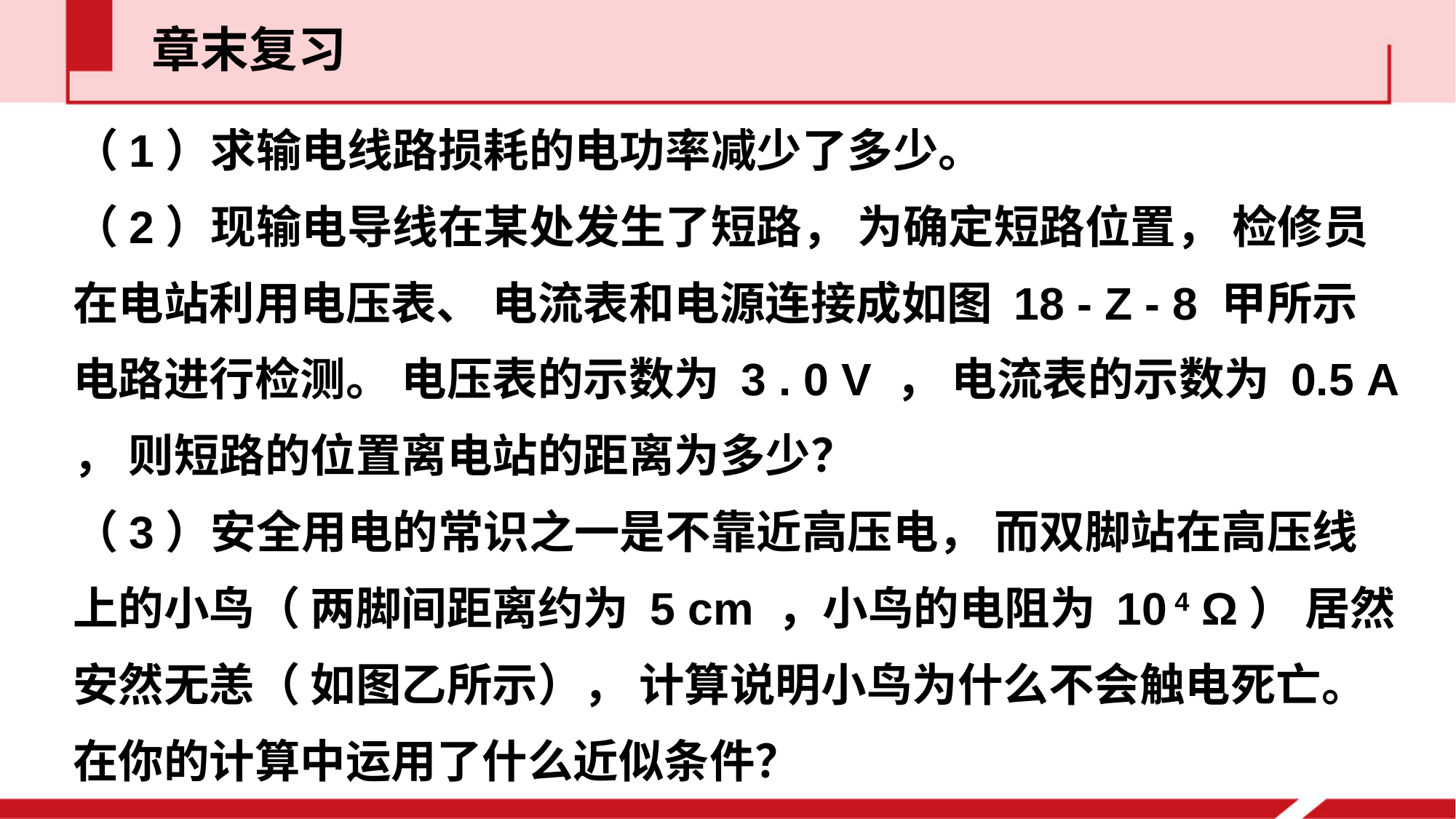

章末复习
（1）求输电线路损耗的电功率减少了多少。
（2）现输电导线在某处发生了短路， 为确定短路位置， 检修员在电站利用电压表、 电流表和电源连接成如图 18 - Z - 8 甲所示电路进行检测。 电压表的示数为 3 . 0 V ， 电流表的示数为 0.5 A ， 则短路的位置离电站的距离为多少？
（3）安全用电的常识之一是不靠近高压电， 而双脚站在高压线上的小鸟（ 两脚间距离约为 5 cm ，小鸟的电阻为 10 4 Ω） 居然安然无恙（ 如图乙所示）， 计算说明小鸟为什么不会触电死亡。 在你的计算中运用了什么近似条件？